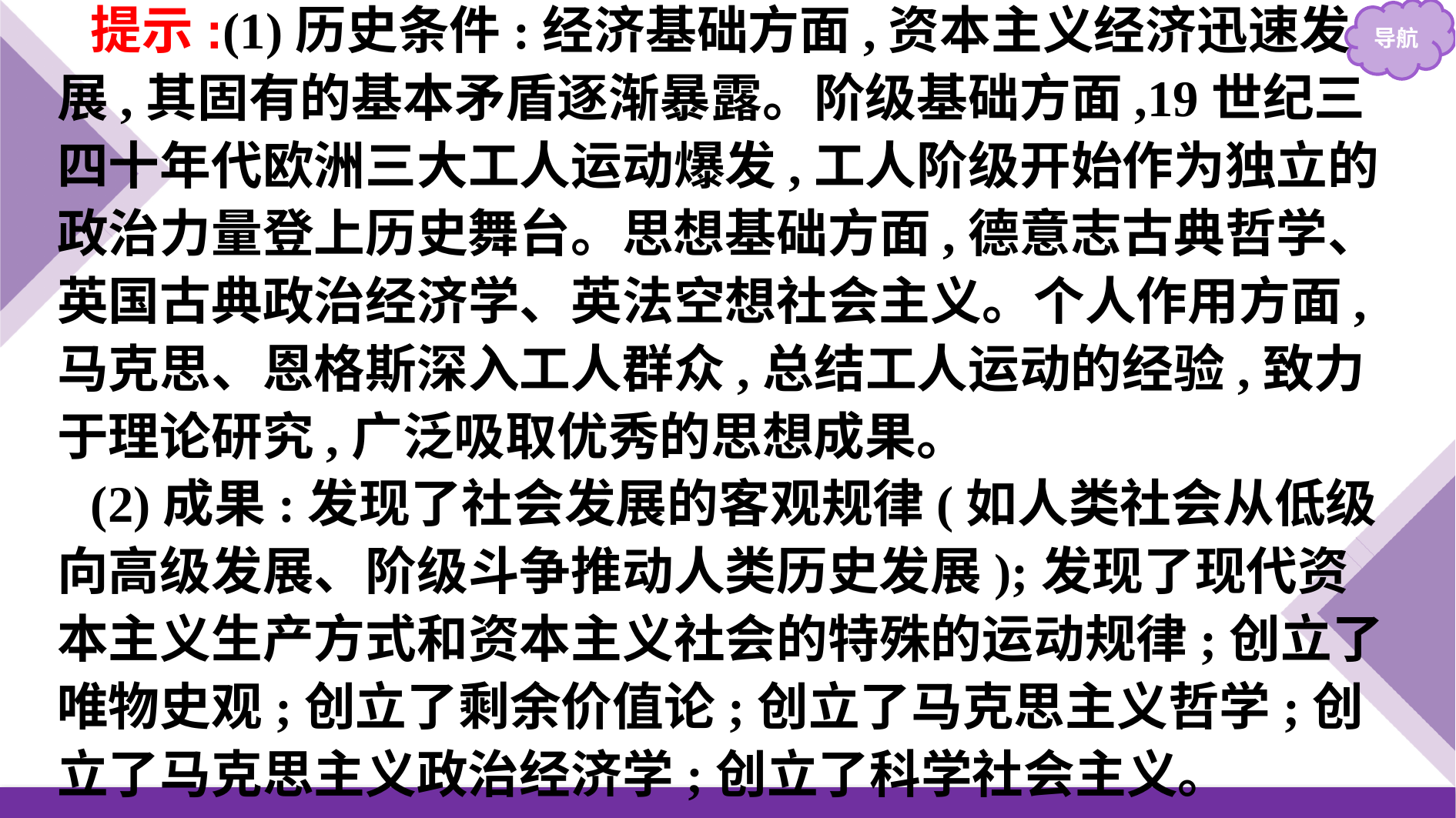

提示:(1)历史条件:经济基础方面,资本主义经济迅速发展,其固有的基本矛盾逐渐暴露。阶级基础方面,19世纪三四十年代欧洲三大工人运动爆发,工人阶级开始作为独立的政治力量登上历史舞台。思想基础方面,德意志古典哲学、英国古典政治经济学、英法空想社会主义。个人作用方面,马克思、恩格斯深入工人群众,总结工人运动的经验,致力于理论研究,广泛吸取优秀的思想成果。
(2)成果:发现了社会发展的客观规律(如人类社会从低级向高级发展、阶级斗争推动人类历史发展);发现了现代资本主义生产方式和资本主义社会的特殊的运动规律;创立了唯物史观;创立了剩余价值论;创立了马克思主义哲学;创立了马克思主义政治经济学;创立了科学社会主义。